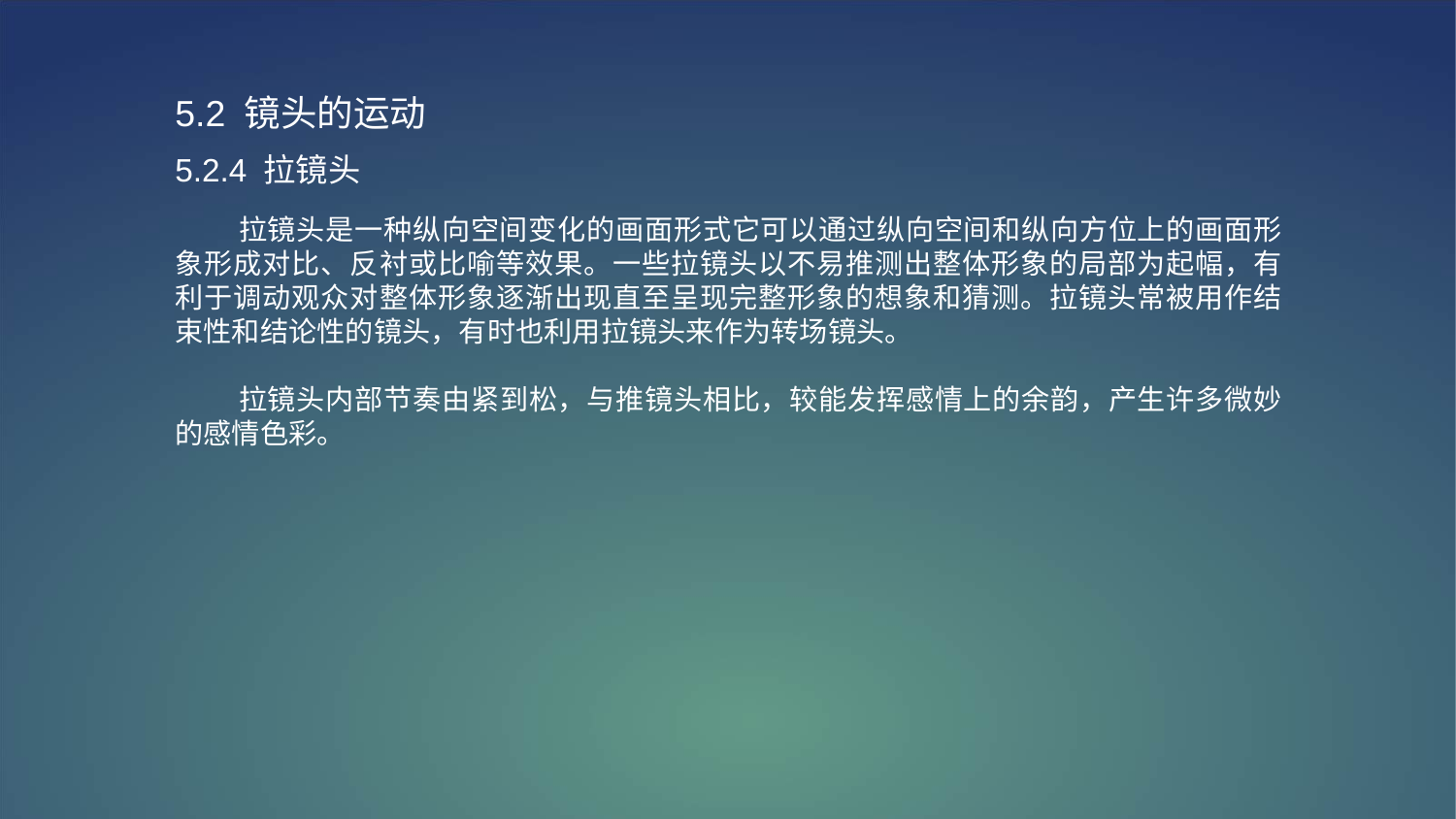

5.2 镜头的运动
5.2.4 拉镜头
  拉镜头是一种纵向空间变化的画面形式它可以通过纵向空间和纵向方位上的画面形象形成对比、反衬或比喻等效果。一些拉镜头以不易推测出整体形象的局部为起幅，有利于调动观众对整体形象逐渐出现直至呈现完整形象的想象和猜测。拉镜头常被用作结束性和结论性的镜头，有时也利用拉镜头来作为转场镜头。

  拉镜头内部节奏由紧到松，与推镜头相比，较能发挥感情上的余韵，产生许多微妙的感情色彩。